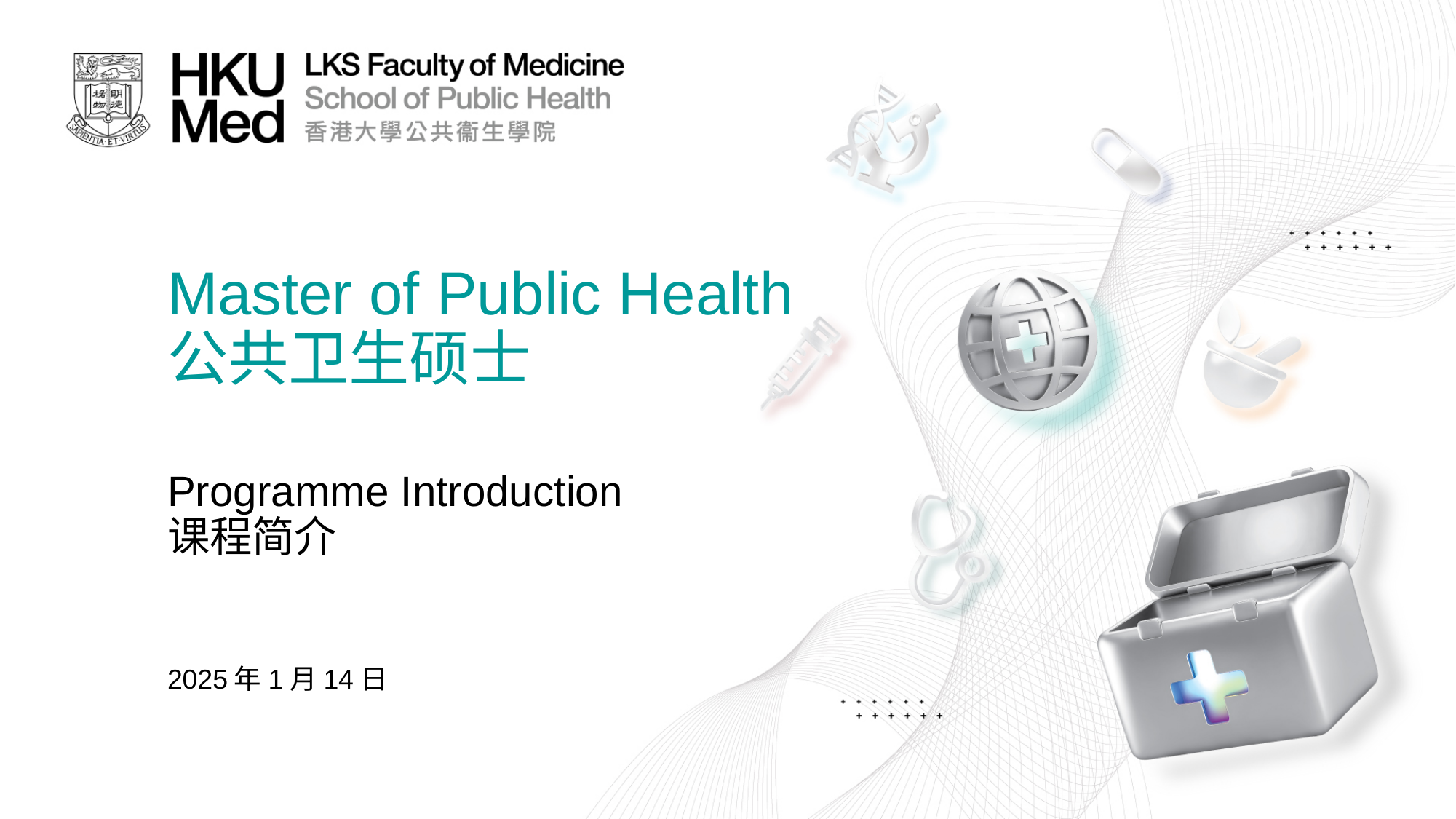

Master of Public Health
公共卫生硕士

Programme Introduction
课程简介

2025年1月14日